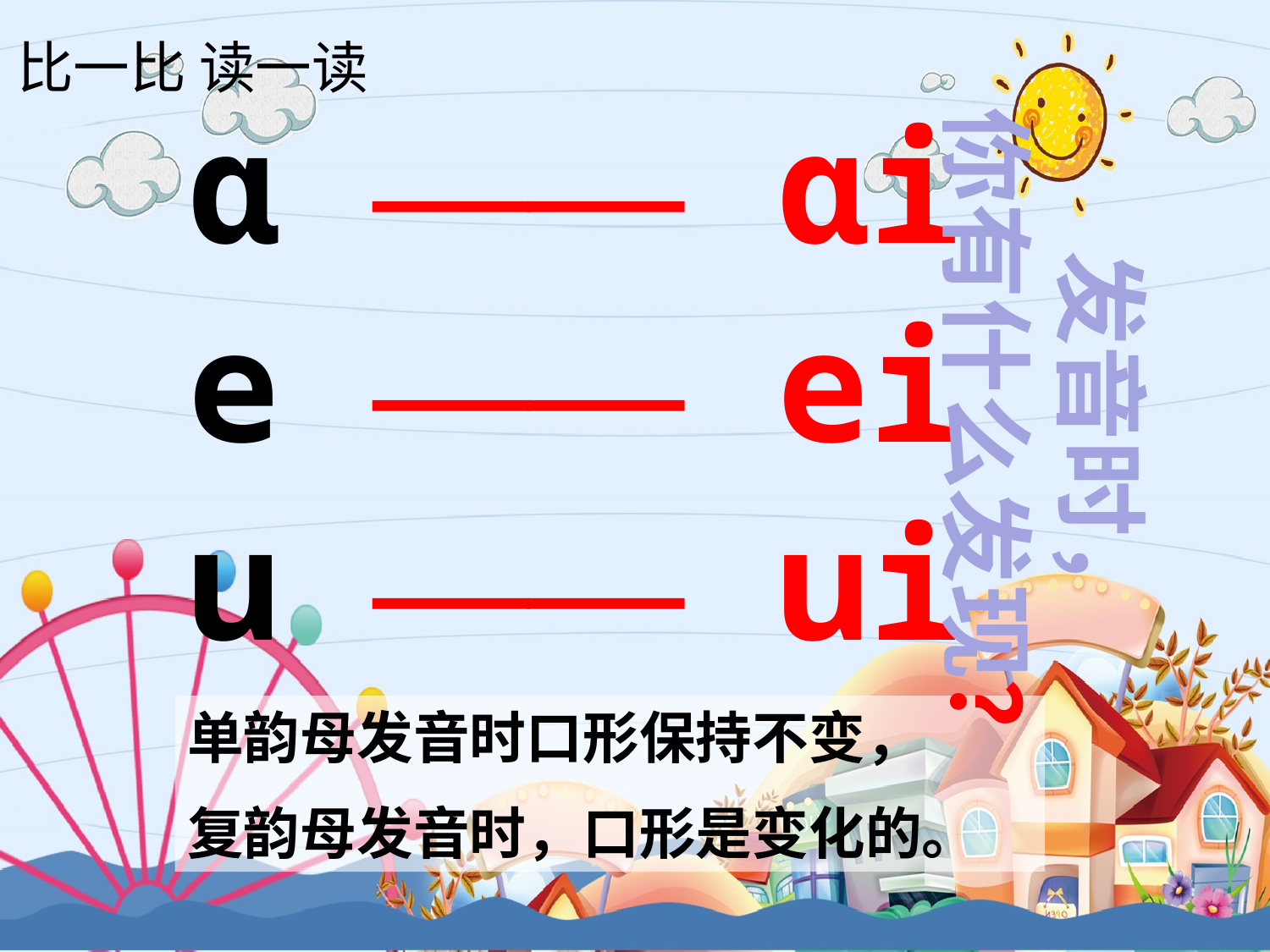

比一比 读一读

发音时，
你有什么发现？
ɑ —— ɑi
e —— ei
u —— ui
单韵母发音时口形保持不变，
复韵母发音时，口形是变化的。